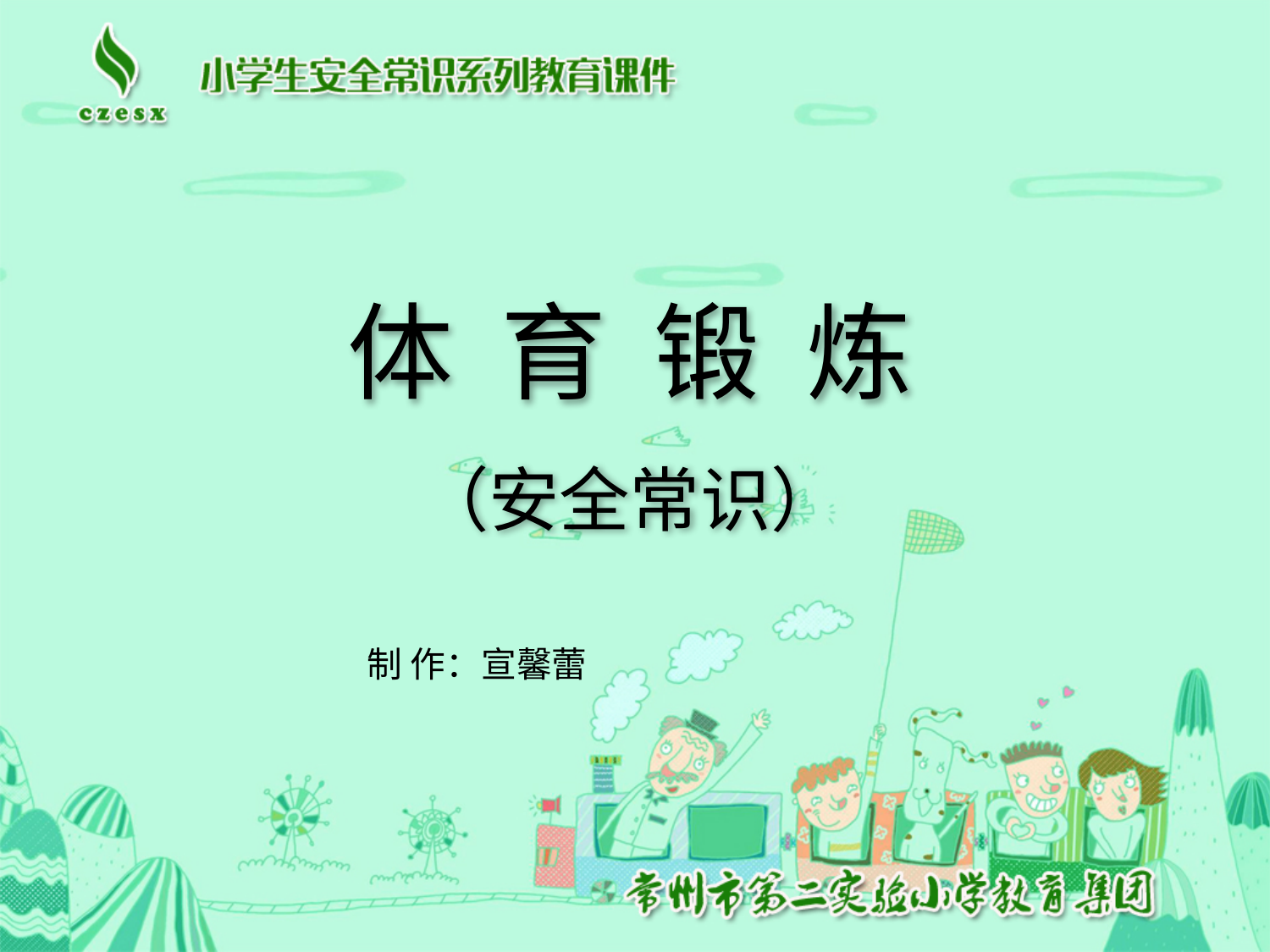

体  育  锻  炼
（安全常识）
制 作：宣馨蕾